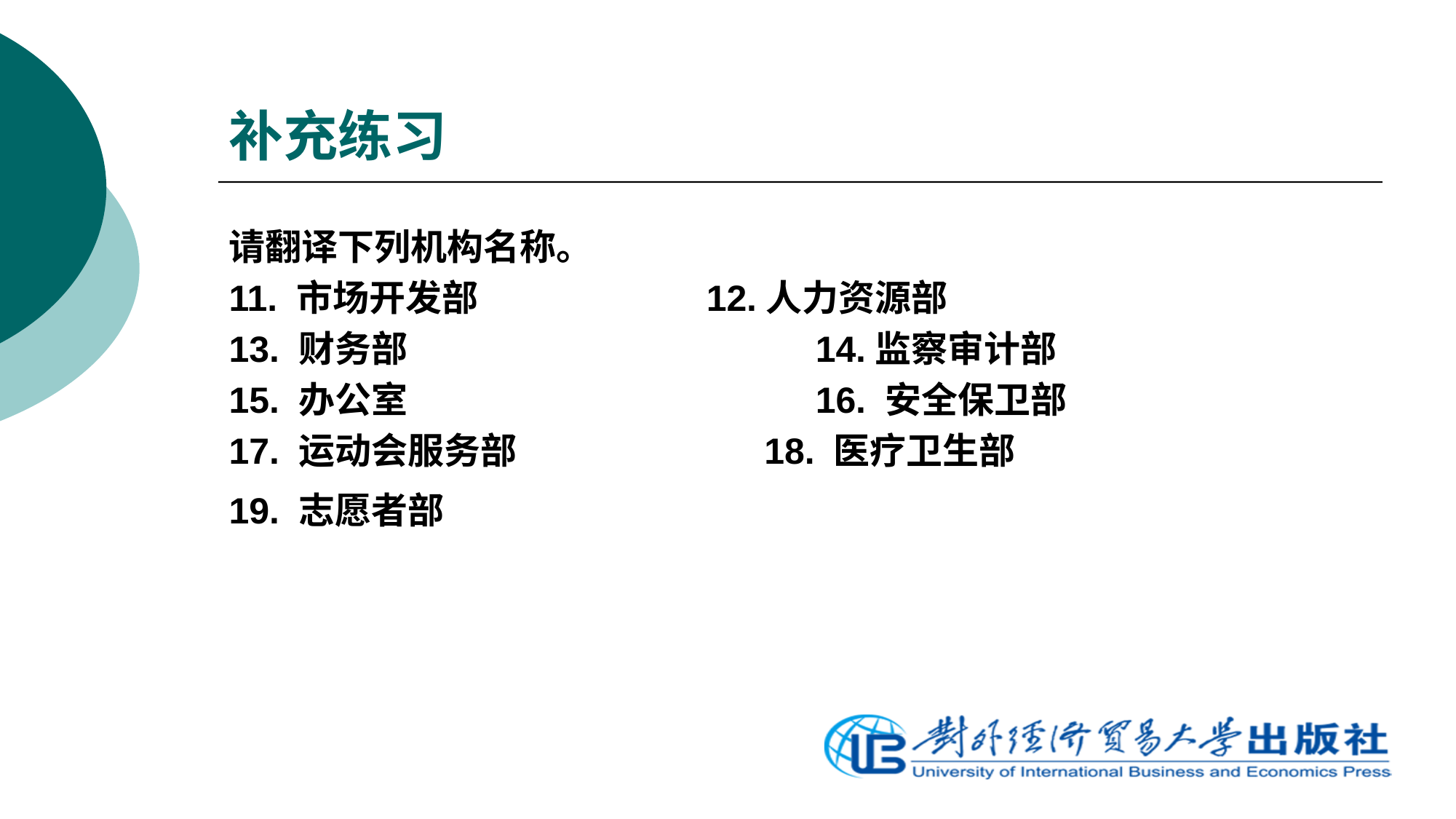

# 补充练习
请翻译下列机构名称。
11. 市场开发部			12.人力资源部
13. 财务部				14.监察审计部
15. 办公室				16. 安全保卫部
17. 运动会服务部		      18. 医疗卫生部
19. 志愿者部